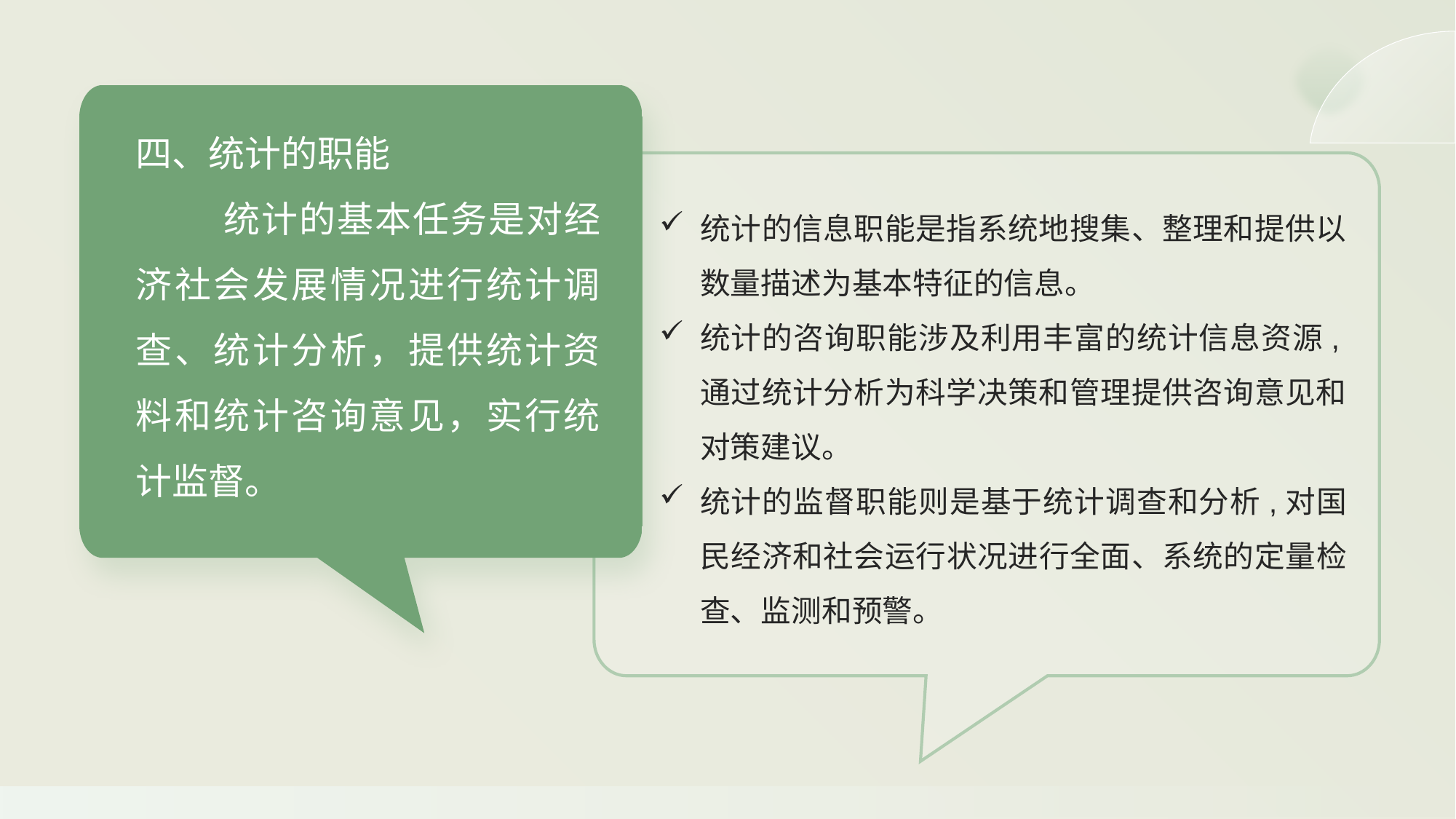

四、统计的职能
        统计的基本任务是对经济社会发展情况进行统计调查、统计分析，提供统计资料和统计咨询意见，实行统计监督。

统计的信息职能是指系统地搜集、整理和提供以数量描述为基本特征的信息。
统计的咨询职能涉及利用丰富的统计信息资源,通过统计分析为科学决策和管理提供咨询意见和对策建议。
统计的监督职能则是基于统计调查和分析,对国民经济和社会运行状况进行全面、系统的定量检查、监测和预警。